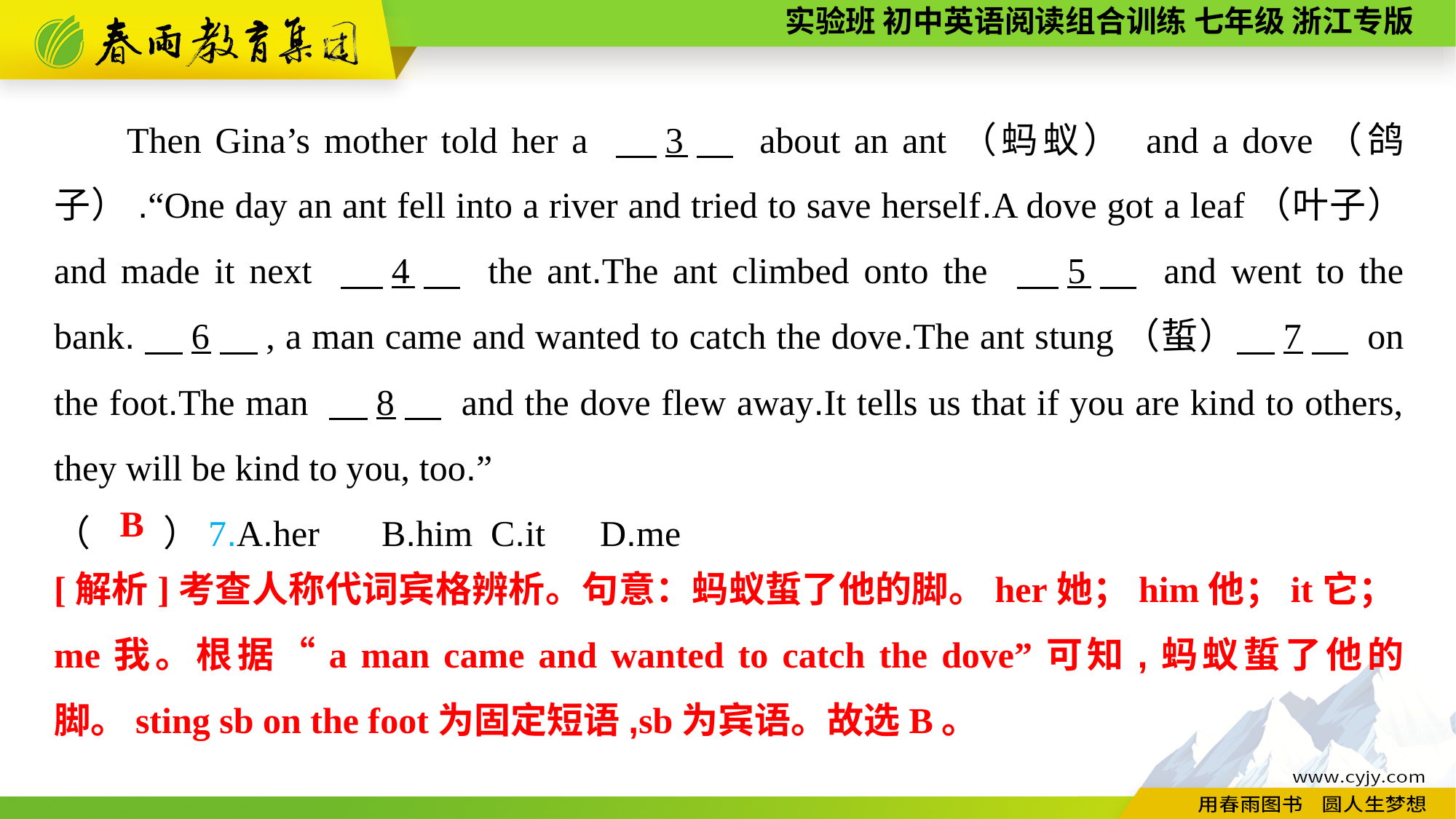

Then Gina’s mother told her a 　3　 about an ant（蚂蚁） and a dove（鸽子）.“One day an ant fell into a river and tried to save herself.A dove got a leaf（叶子） and made it next 　4　 the ant.The ant climbed onto the 　5　 and went to the bank.　6　, a man came and wanted to catch the dove.The ant stung（蜇）　7　 on the foot.The man 　8　 and the dove flew away.It tells us that if you are kind to others, they will be kind to you, too.”
（　　）7.A.her	B.him	C.it	D.me
B
[解析]考查人称代词宾格辨析。句意：蚂蚁蜇了他的脚。her她；him他；it它；me我。根据“a man came and wanted to catch the dove”可知,蚂蚁蜇了他的脚。sting sb on the foot为固定短语,sb为宾语。故选B。